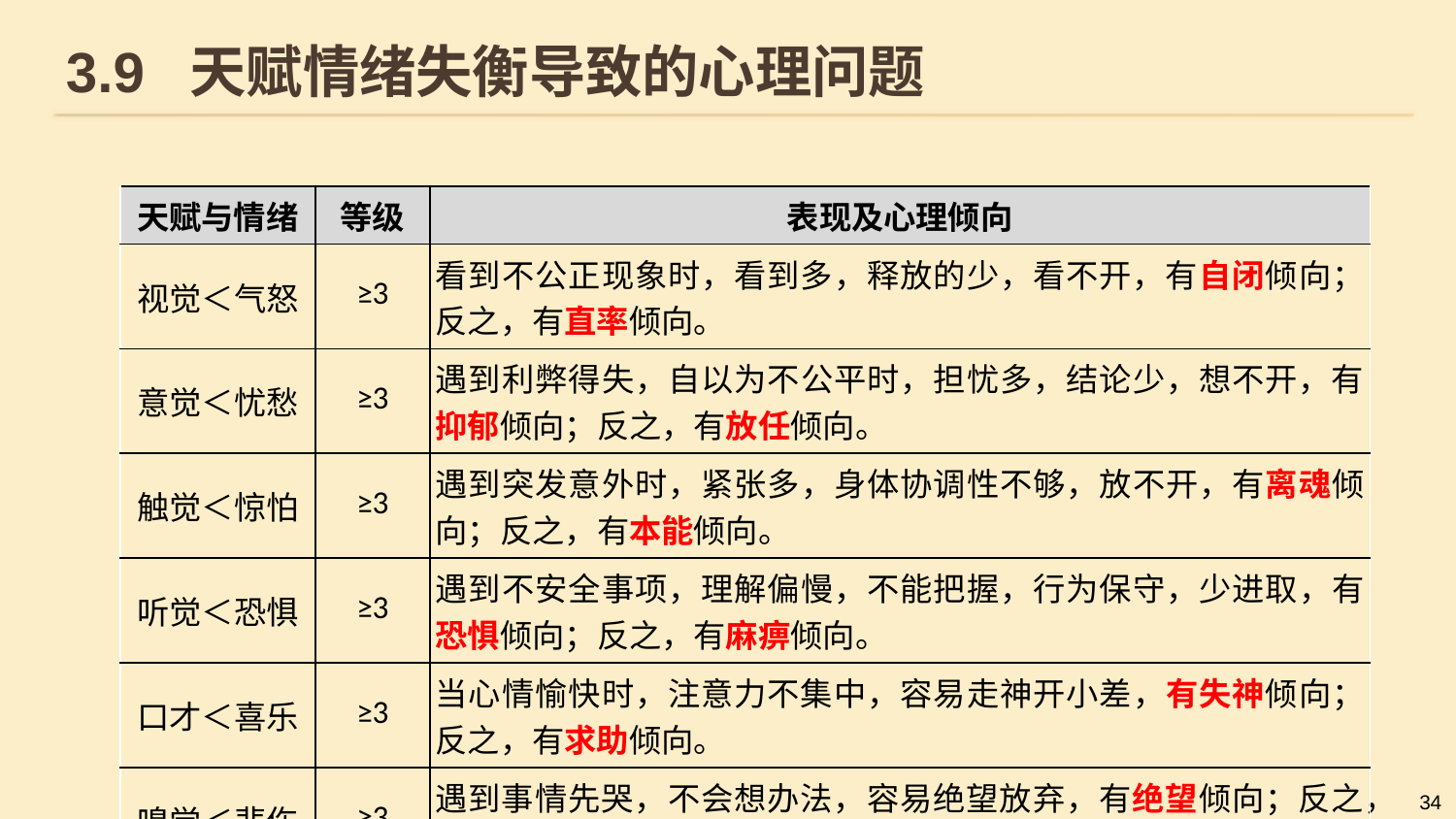

# 3.9  天赋情绪失衡导致的心理问题
| 天赋与情绪 | 等级 | 表现及心理倾向 |
| --- | --- | --- |
| 视觉＜气怒 | ≥3 | 看到不公正现象时，看到多，释放的少，看不开，有自闭倾向；反之，有直率倾向。 |
| 意觉＜忧愁 | ≥3 | 遇到利弊得失，自以为不公平时，担忧多，结论少，想不开，有抑郁倾向；反之，有放任倾向。 |
| 触觉＜惊怕 | ≥3 | 遇到突发意外时，紧张多，身体协调性不够，放不开，有离魂倾向；反之，有本能倾向。 |
| 听觉＜恐惧 | ≥3 | 遇到不安全事项，理解偏慢，不能把握，行为保守，少进取，有恐惧倾向；反之，有麻痹倾向。 |
| 口才＜喜乐 | ≥3 | 当心情愉快时，注意力不集中，容易走神开小差，有失神倾向；反之，有求助倾向。 |
| 嗅觉＜悲伤 | ≥3 | 遇到事情先哭，不会想办法，容易绝望放弃，有绝望倾向；反之，有结缘倾向。 |
34